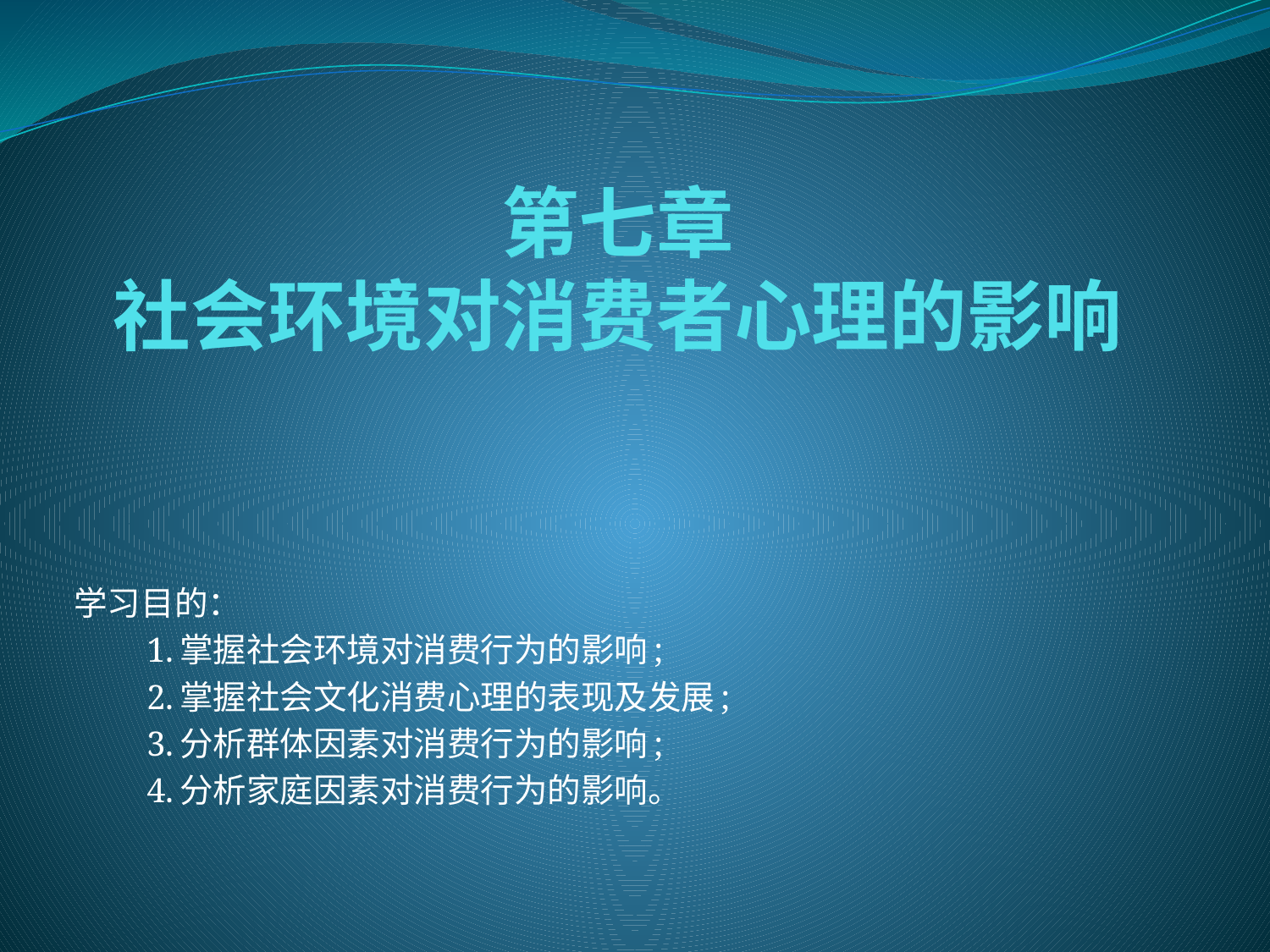

# 第七章 社会环境对消费者心理的影响
学习目的：
　　1.掌握社会环境对消费行为的影响;
　　2.掌握社会文化消费心理的表现及发展;
　　3.分析群体因素对消费行为的影响;
　　4.分析家庭因素对消费行为的影响。